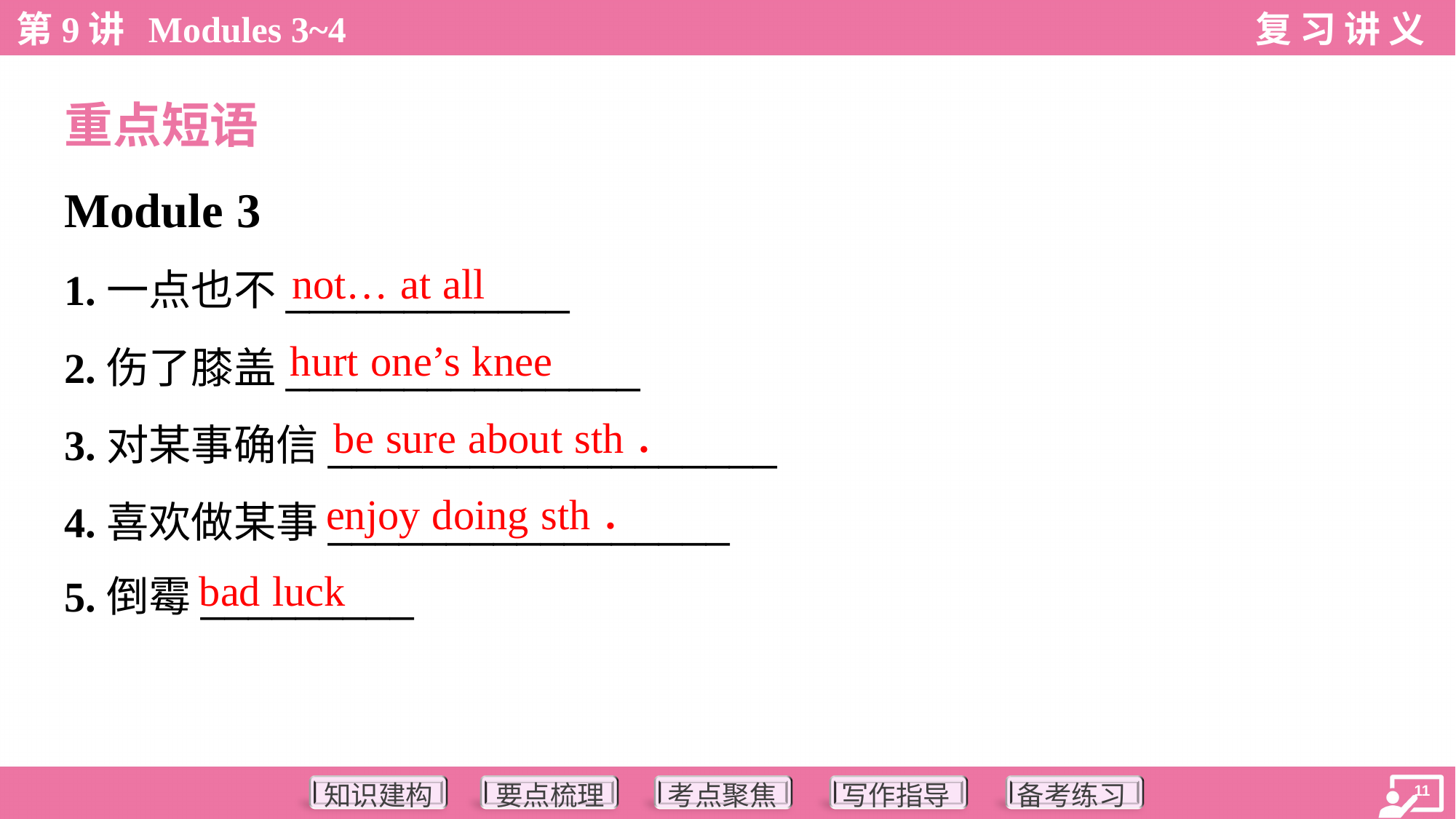

重点短语
Module 3
not… at all
1.一点也不____________
2.伤了膝盖_______________
3.对某事确信___________________
4.喜欢做某事_________________
5.倒霉_________
hurt one’s knee
be sure about sth．
enjoy doing sth．
bad luck